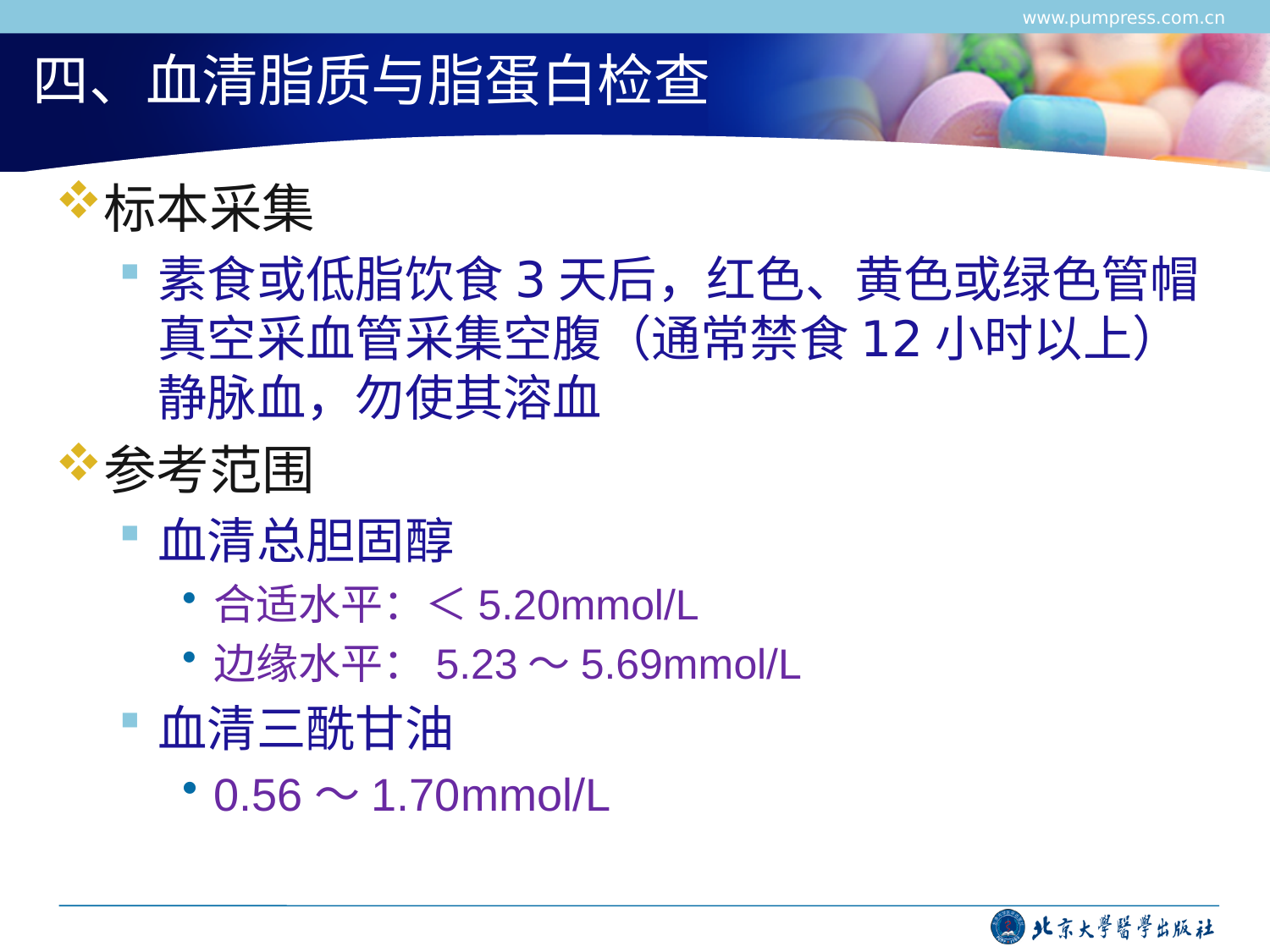

www.pumpress.com.cn
# 四、血清脂质与脂蛋白检查
标本采集
素食或低脂饮食3天后，红色、黄色或绿色管帽真空采血管采集空腹（通常禁食12小时以上）静脉血，勿使其溶血
参考范围
血清总胆固醇
合适水平：＜5.20mmol/L
边缘水平：5.23～5.69mmol/L
血清三酰甘油
0.56～1.70mmol/L